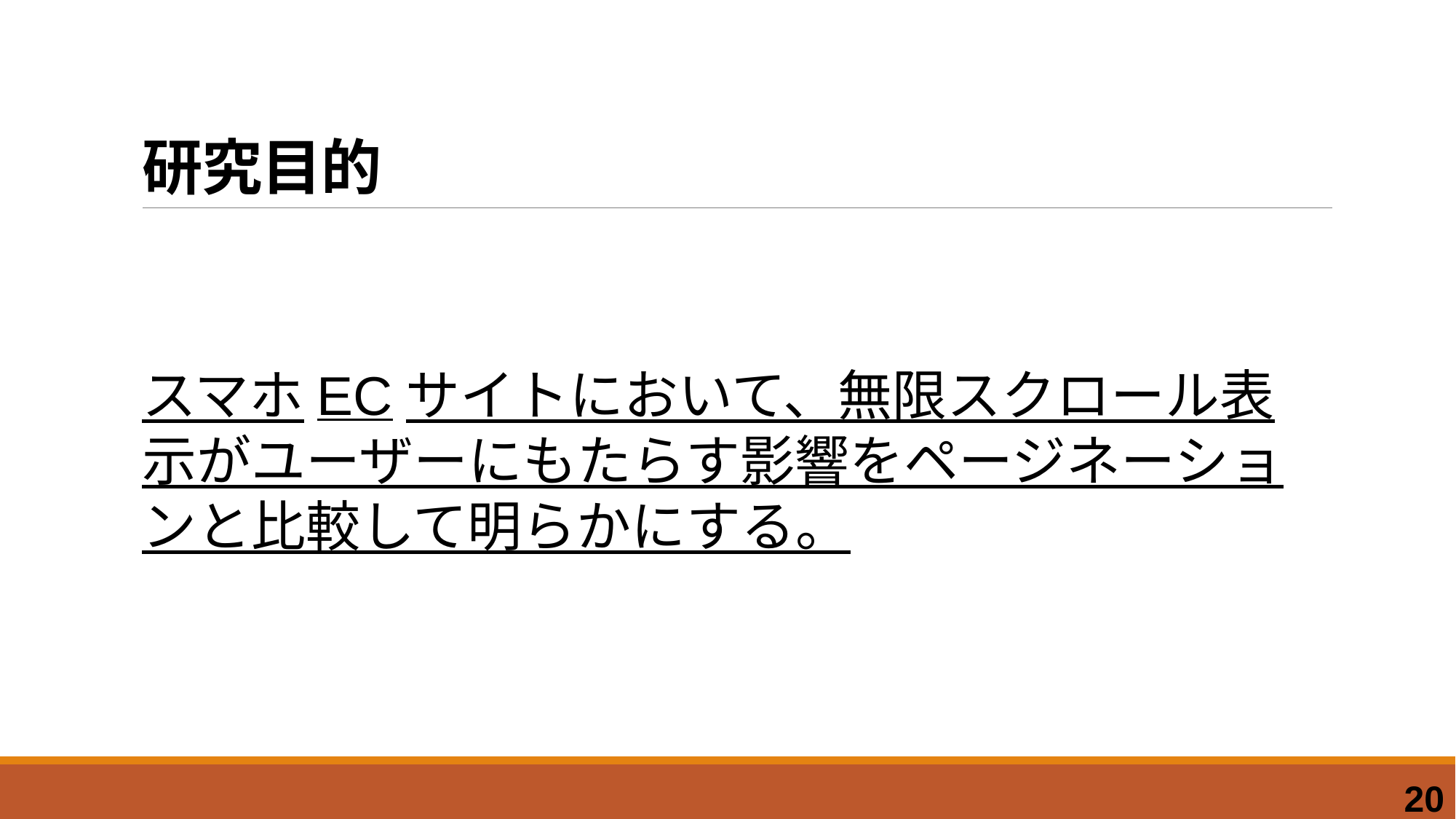

# 研究目的
スマホECサイトにおいて、無限スクロール表示がユーザーにもたらす影響をページネーションと比較して明らかにする。
20